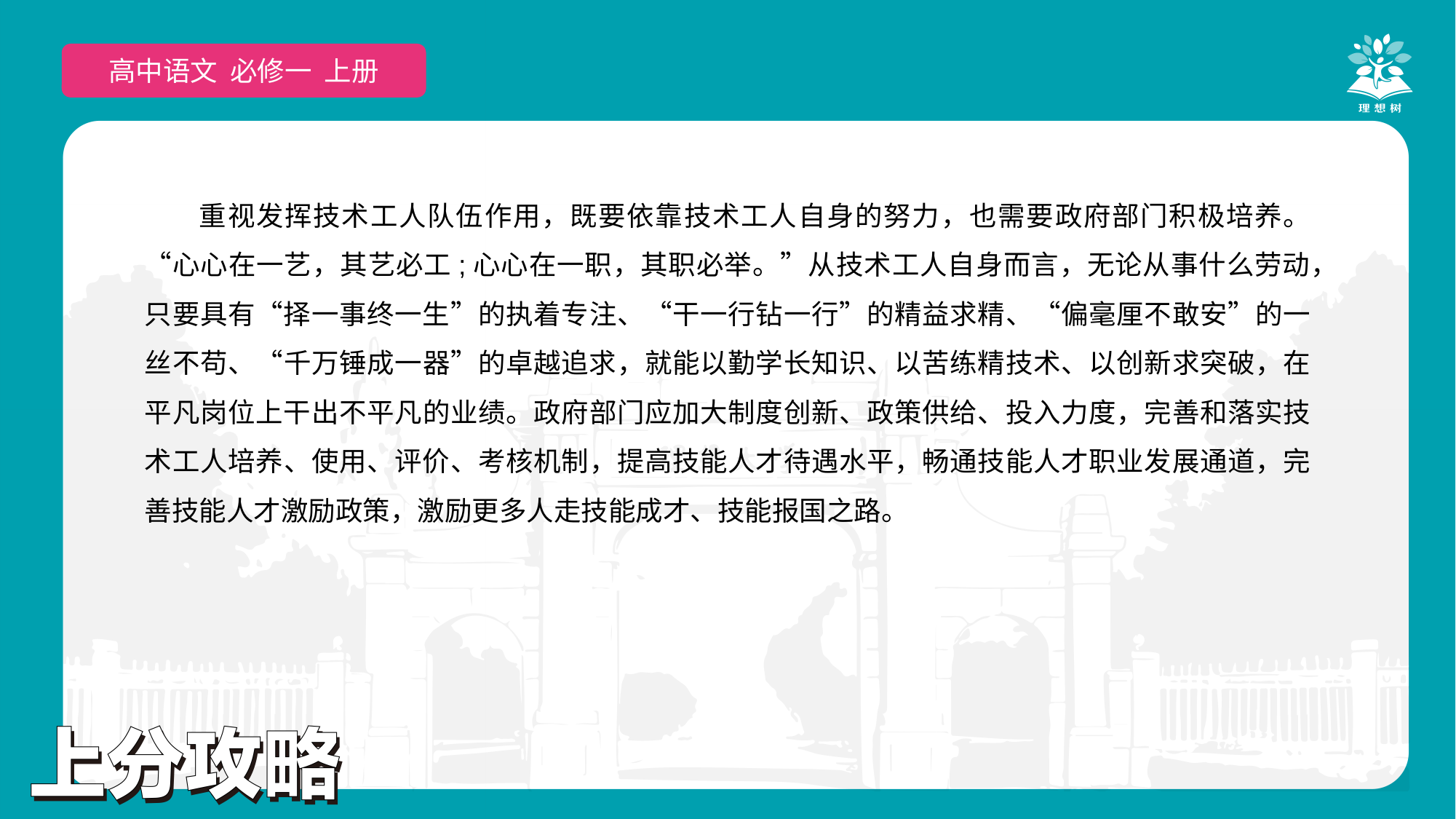

高中语文  必修一  上册
重视发挥技术工人队伍作用，既要依靠技术工人自身的努力，也需要政府部门积极培养。“心心在一艺，其艺必工;心心在一职，其职必举。”从技术工人自身而言，无论从事什么劳动，只要具有“择一事终一生”的执着专注、“干一行钻一行”的精益求精、“偏毫厘不敢安”的一丝不苟、“千万锤成一器”的卓越追求，就能以勤学长知识、以苦练精技术、以创新求突破，在平凡岗位上干出不平凡的业绩。政府部门应加大制度创新、政策供给、投入力度，完善和落实技术工人培养、使用、评价、考核机制，提高技能人才待遇水平，畅通技能人才职业发展通道，完善技能人才激励政策，激励更多人走技能成才、技能报国之路。